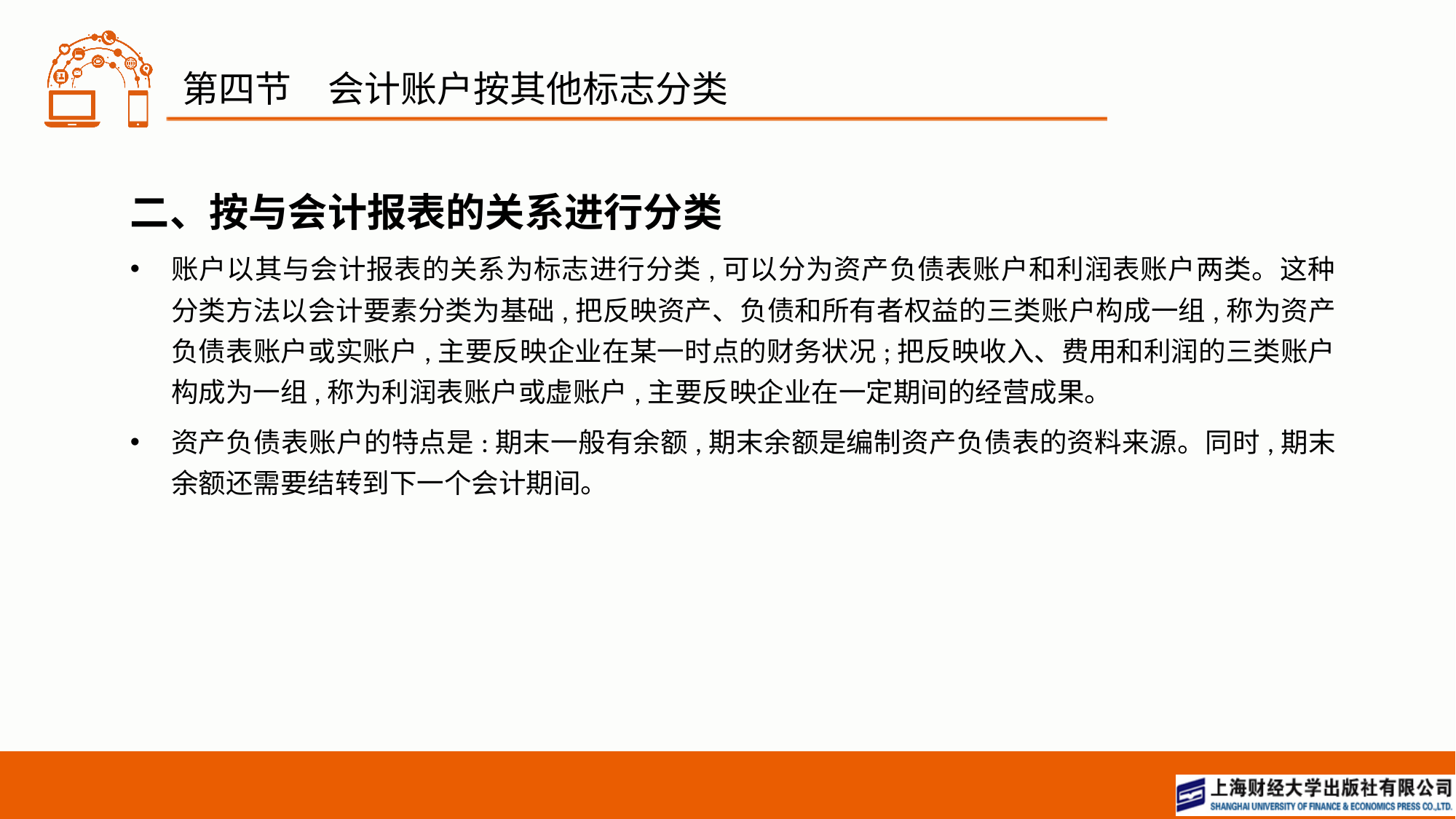

# 第四节　会计账户按其他标志分类
二、按与会计报表的关系进行分类
账户以其与会计报表的关系为标志进行分类,可以分为资产负债表账户和利润表账户两类。这种分类方法以会计要素分类为基础,把反映资产、负债和所有者权益的三类账户构成一组,称为资产负债表账户或实账户,主要反映企业在某一时点的财务状况;把反映收入、费用和利润的三类账户构成为一组,称为利润表账户或虚账户,主要反映企业在一定期间的经营成果。
资产负债表账户的特点是:期末一般有余额,期末余额是编制资产负债表的资料来源。同时,期末余额还需要结转到下一个会计期间。